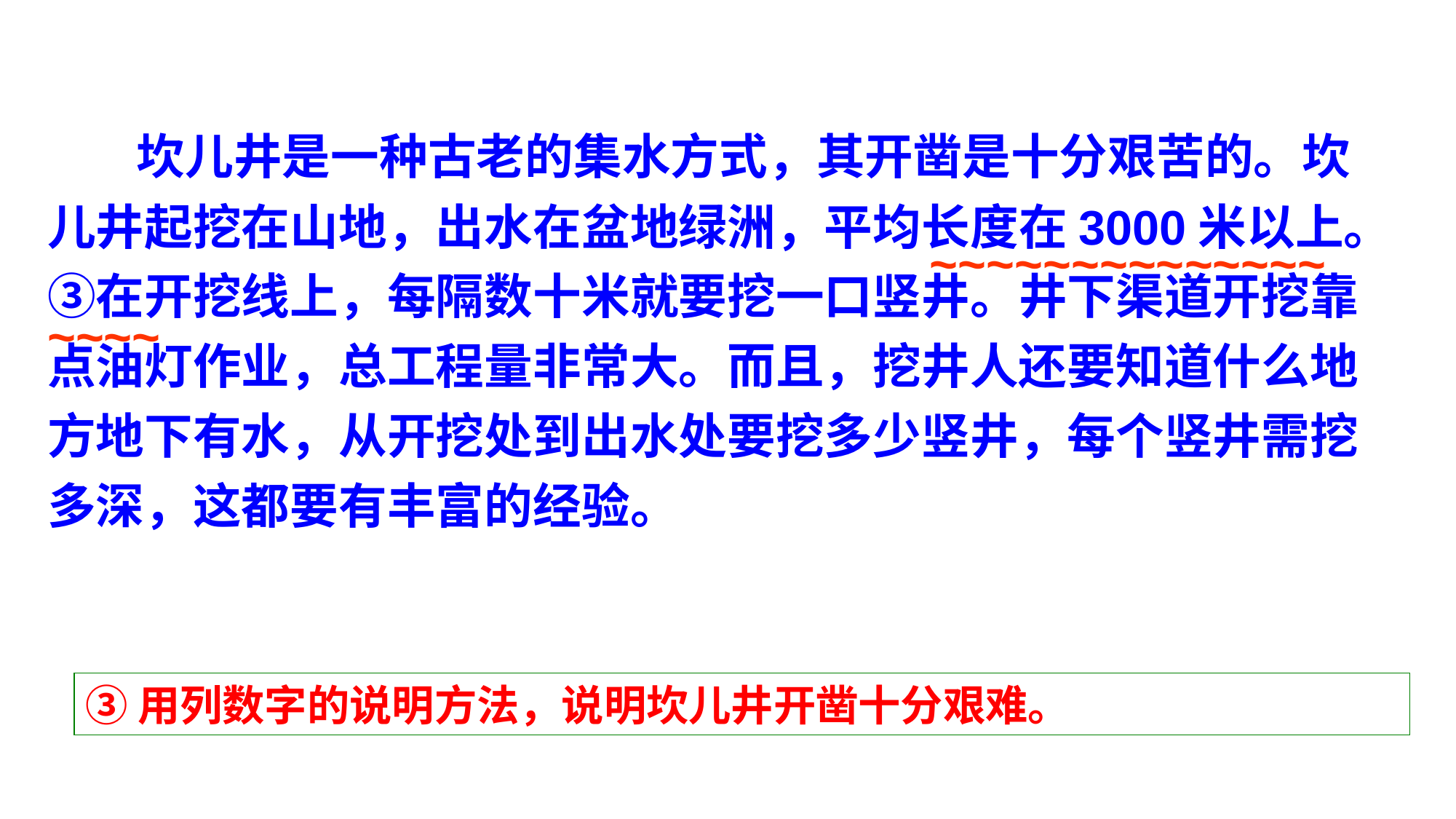

坎儿井是一种古老的集水方式，其开凿是十分艰苦的。坎儿井起挖在山地，出水在盆地绿洲，平均长度在3000米以上。③在开挖线上，每隔数十米就要挖一口竖井。井下渠道开挖靠点油灯作业，总工程量非常大。而且，挖井人还要知道什么地方地下有水，从开挖处到出水处要挖多少竖井，每个竖井需挖多深，这都要有丰富的经验。
~~~~~~~~~~~~~~
~~~~
③用列数字的说明方法，说明坎儿井开凿十分艰难。